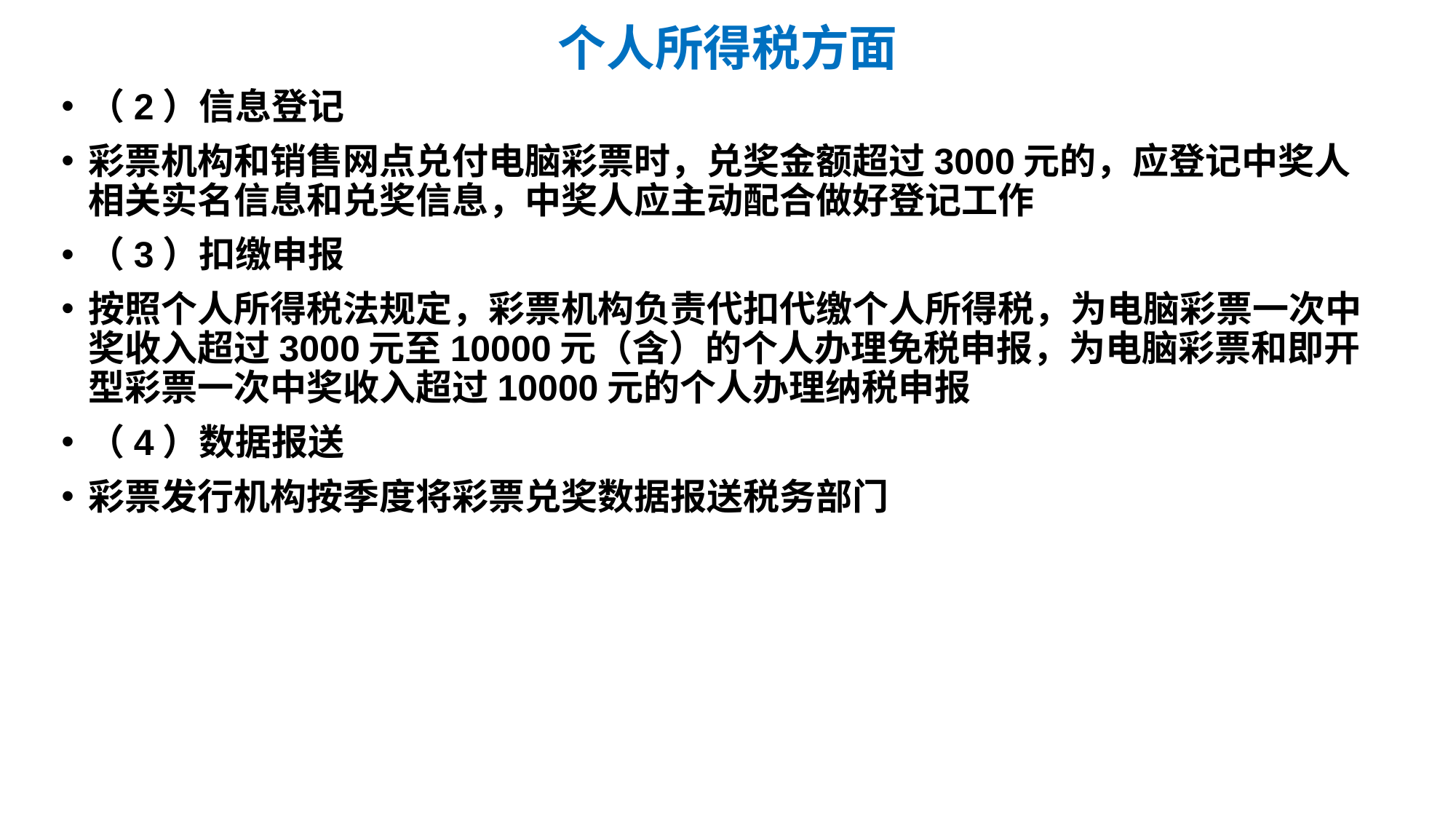

# 个人所得税方面
（2）信息登记
彩票机构和销售网点兑付电脑彩票时，兑奖金额超过3000元的，应登记中奖人相关实名信息和兑奖信息，中奖人应主动配合做好登记工作
（3）扣缴申报
按照个人所得税法规定，彩票机构负责代扣代缴个人所得税，为电脑彩票一次中奖收入超过3000元至10000元（含）的个人办理免税申报，为电脑彩票和即开型彩票一次中奖收入超过10000元的个人办理纳税申报
（4）数据报送
彩票发行机构按季度将彩票兑奖数据报送税务部门